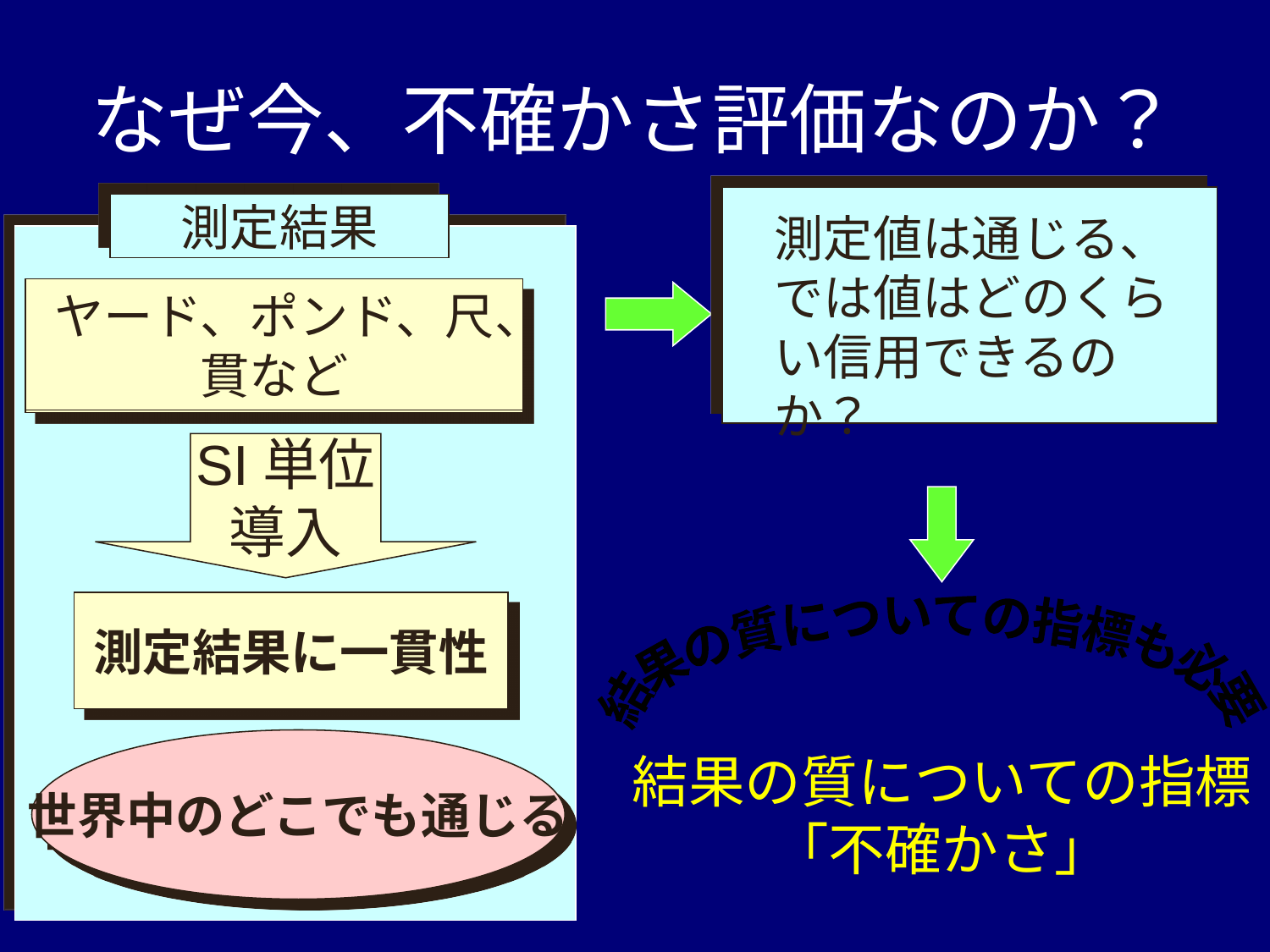

# なぜ今、不確かさ評価なのか？

測定結果
測定値は通じる、
では値はどのくらい信用できるのか？

ヤード、ポンド、尺、貫など

SI単位導入

測定結果に一貫性
結果の質についての指標も必要
世界中のどこでも通じる
結果の質についての指標「不確かさ」